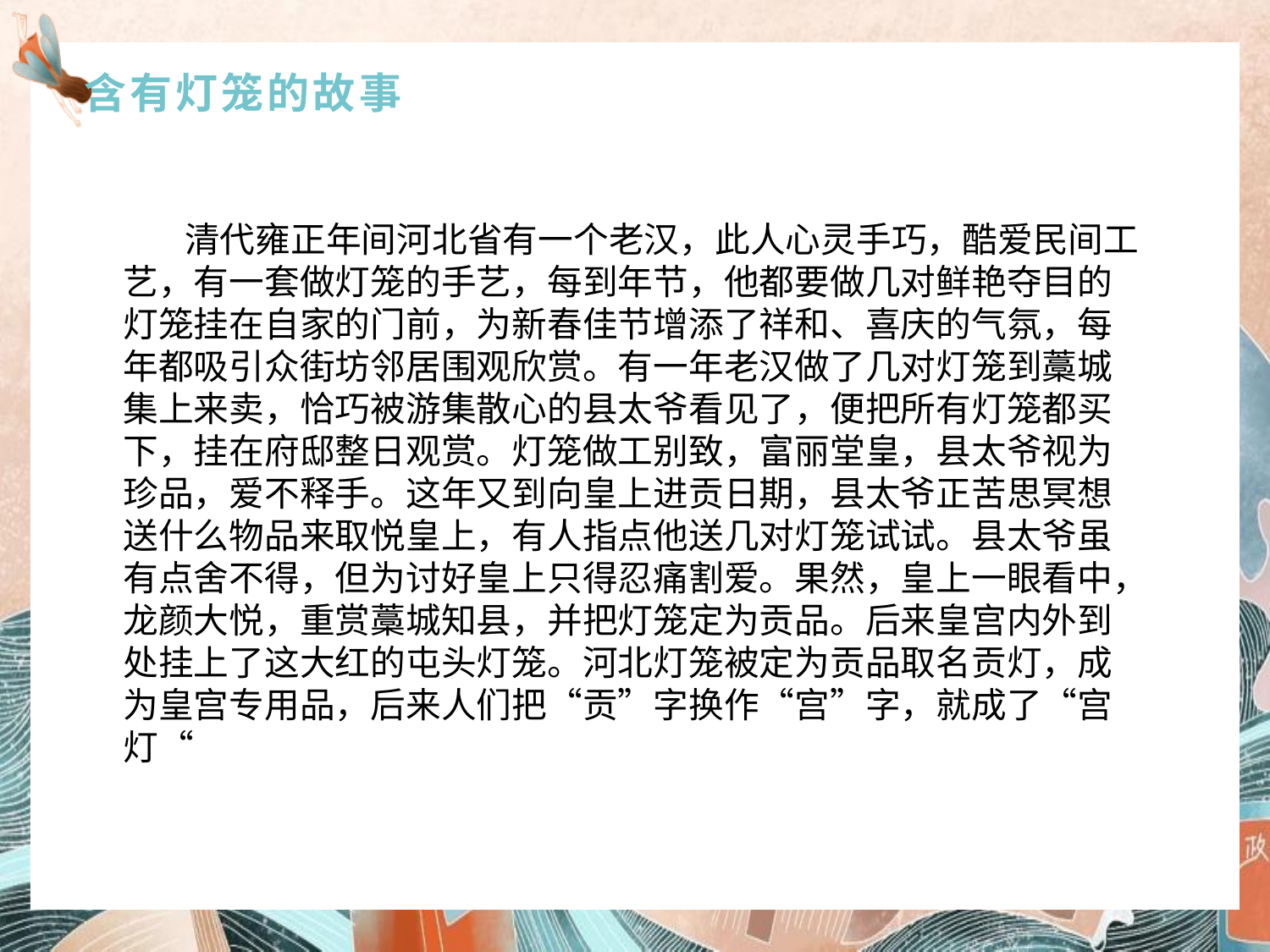

# 含有灯笼的故事
       清代雍正年间河北省有一个老汉，此人心灵手巧，酷爱民间工艺，有一套做灯笼的手艺，每到年节，他都要做几对鲜艳夺目的灯笼挂在自家的门前，为新春佳节增添了祥和、喜庆的气氛，每年都吸引众街坊邻居围观欣赏。有一年老汉做了几对灯笼到藁城集上来卖，恰巧被游集散心的县太爷看见了，便把所有灯笼都买下，挂在府邸整日观赏。灯笼做工别致，富丽堂皇，县太爷视为珍品，爱不释手。这年又到向皇上进贡日期，县太爷正苦思冥想送什么物品来取悦皇上，有人指点他送几对灯笼试试。县太爷虽有点舍不得，但为讨好皇上只得忍痛割爱。果然，皇上一眼看中，龙颜大悦，重赏藁城知县，并把灯笼定为贡品。后来皇宫内外到处挂上了这大红的屯头灯笼。河北灯笼被定为贡品取名贡灯，成为皇宫专用品，后来人们把“贡”字换作“宫”字，就成了“宫灯“